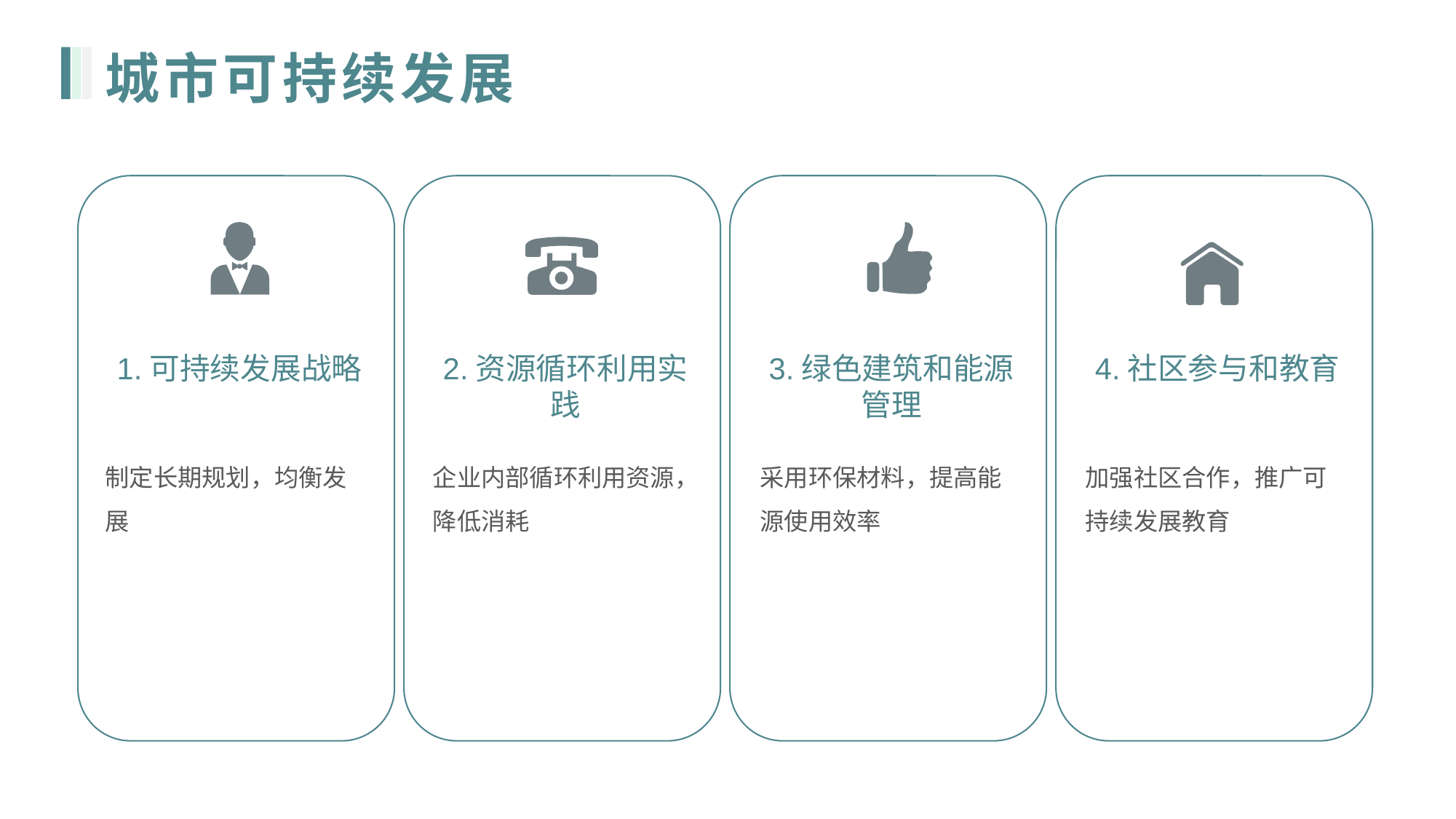

# 城市可持续发展

2.资源循环利用实践
企业内部循环利用资源，降低消耗

3.绿色建筑和能源管理
采用环保材料，提高能源使用效率

4.社区参与和教育
加强社区合作，推广可持续发展教育

1.可持续发展战略
制定长期规划，均衡发展